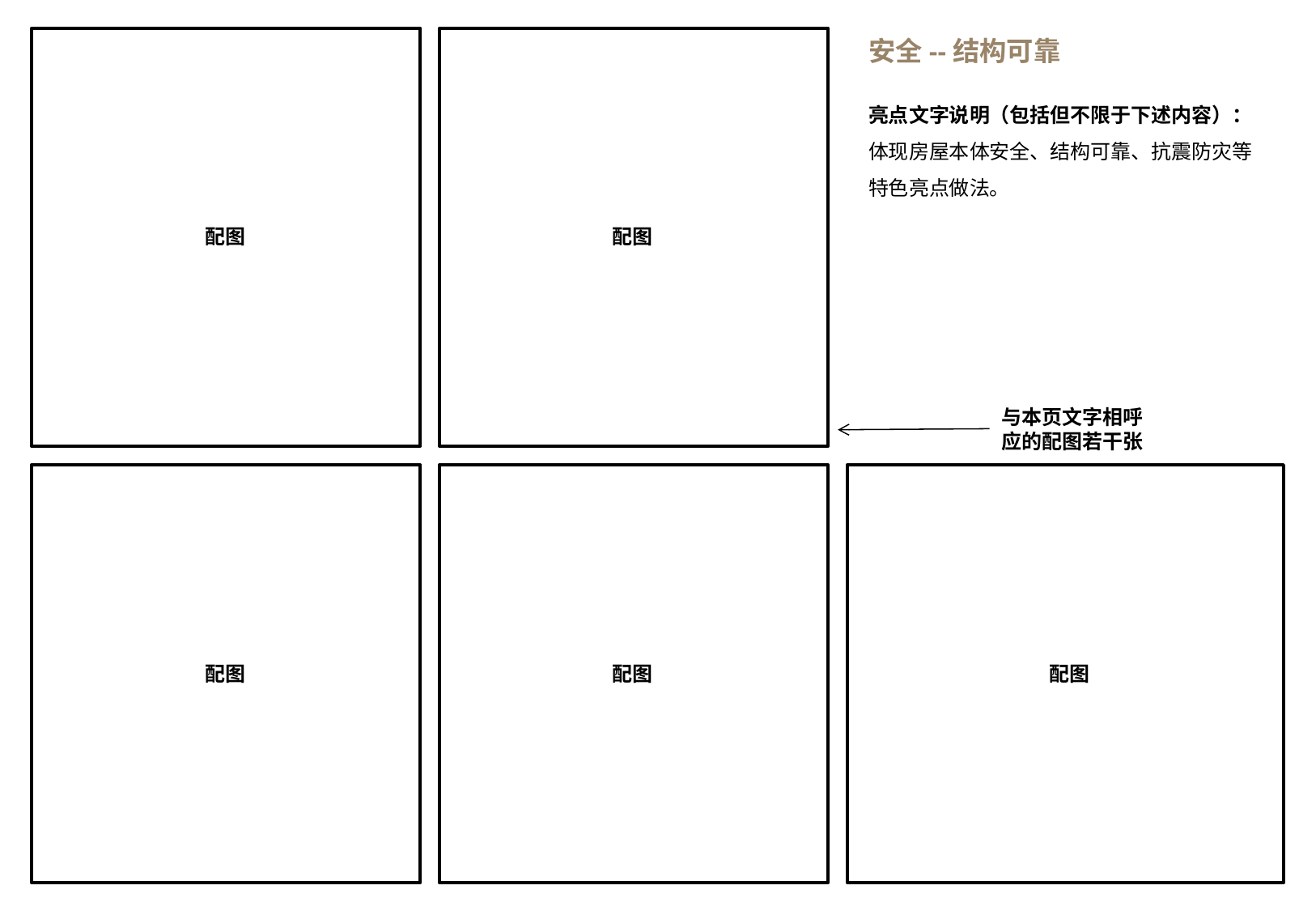

安全--结构可靠

亮点文字说明（包括但不限于下述内容）：
体现房屋本体安全、结构可靠、抗震防灾等特色亮点做法。
配图
配图
与本页文字相呼应的配图若干张

配图
配图
配图